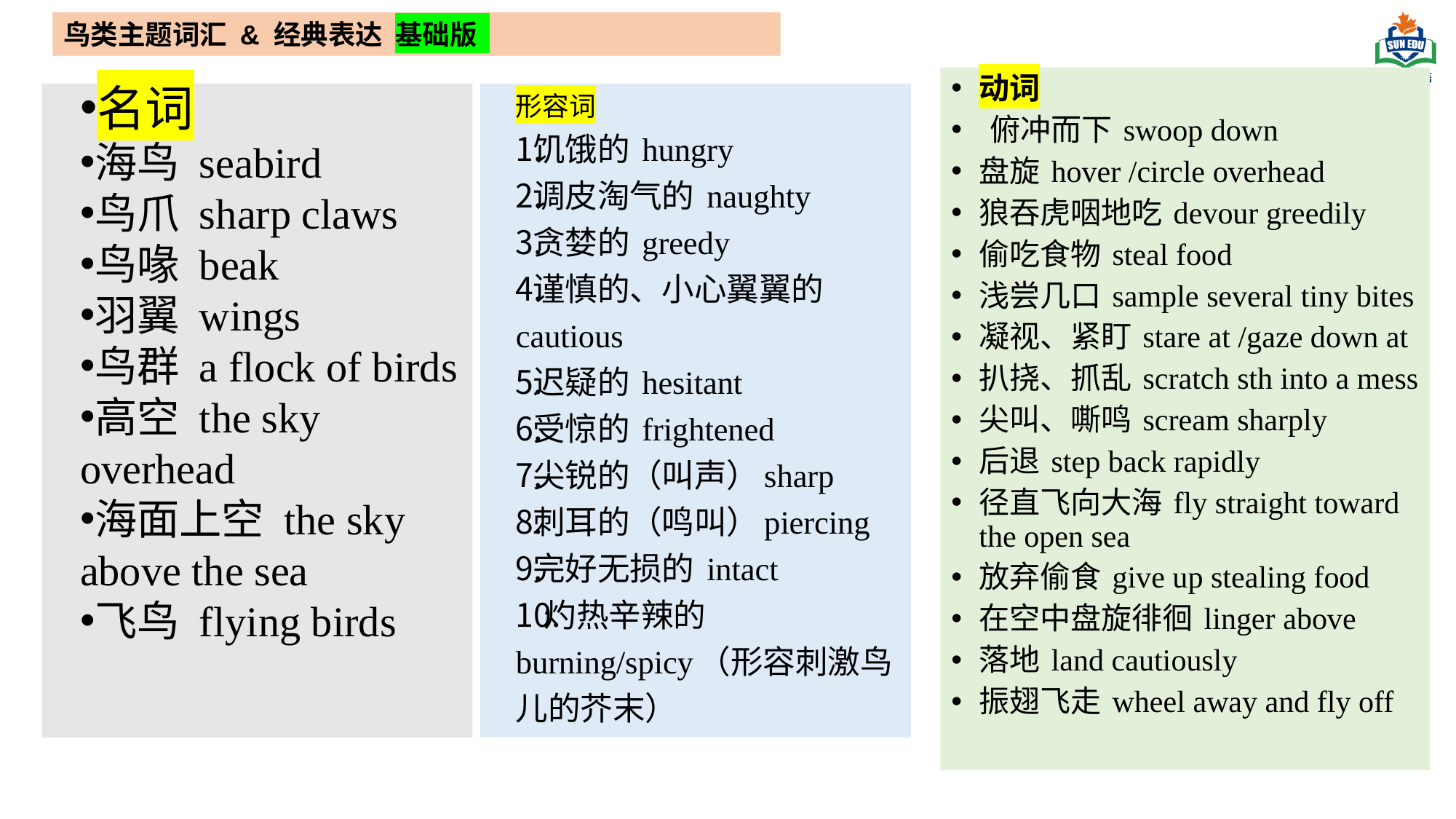

鸟类主题词汇 & 经典表达  基础版
动词
 俯冲而下 swoop down
盘旋 hover /circle overhead
狼吞虎咽地吃 devour greedily
偷吃食物 steal food
浅尝几口 sample several tiny bites
凝视、紧盯 stare at /gaze down at
扒挠、抓乱 scratch sth into a mess
尖叫、嘶鸣 scream sharply
后退 step back rapidly
径直飞向大海 fly straight toward the open sea
放弃偷食 give up stealing food
在空中盘旋徘徊 linger above
落地 land cautiously
振翅飞走 wheel away and fly off
名词
海鸟 seabird
鸟爪 sharp claws
鸟喙 beak
羽翼 wings
鸟群 a flock of birds
高空 the sky overhead
海面上空 the sky above the sea
飞鸟 flying birds

形容词
饥饿的 hungry
调皮淘气的 naughty
贪婪的 greedy
谨慎的、小心翼翼的 cautious
迟疑的 hesitant
受惊的 frightened
尖锐的（叫声）sharp
刺耳的（鸣叫）piercing
完好无损的 intact
灼热辛辣的 burning/spicy（形容刺激鸟儿的芥末）